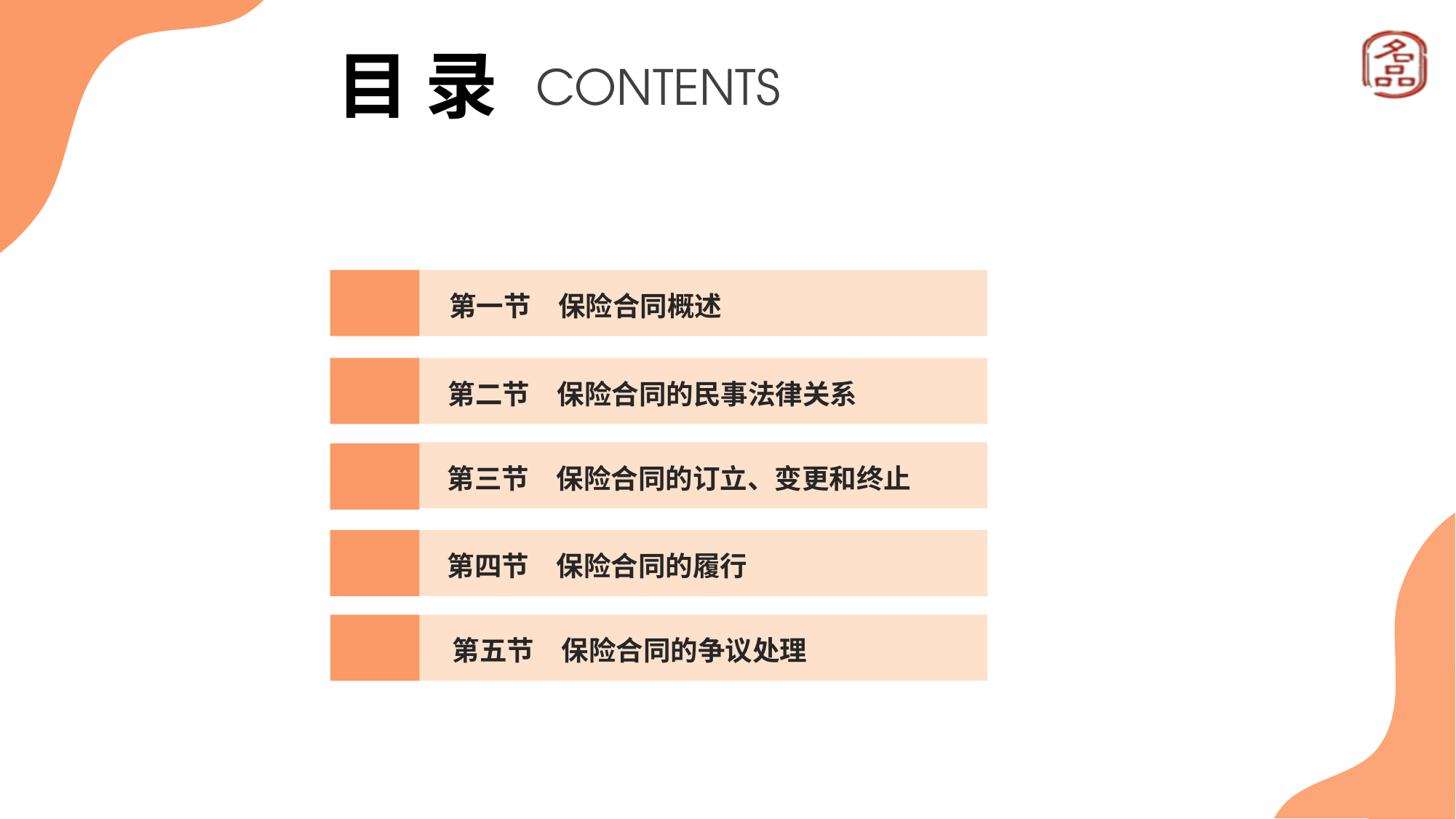

目 录
CONTENTS

第一节　保险合同概述

第二节　保险合同的民事法律关系

第三节　保险合同的订立、变更和终止

第四节　保险合同的履行

第五节　保险合同的争议处理